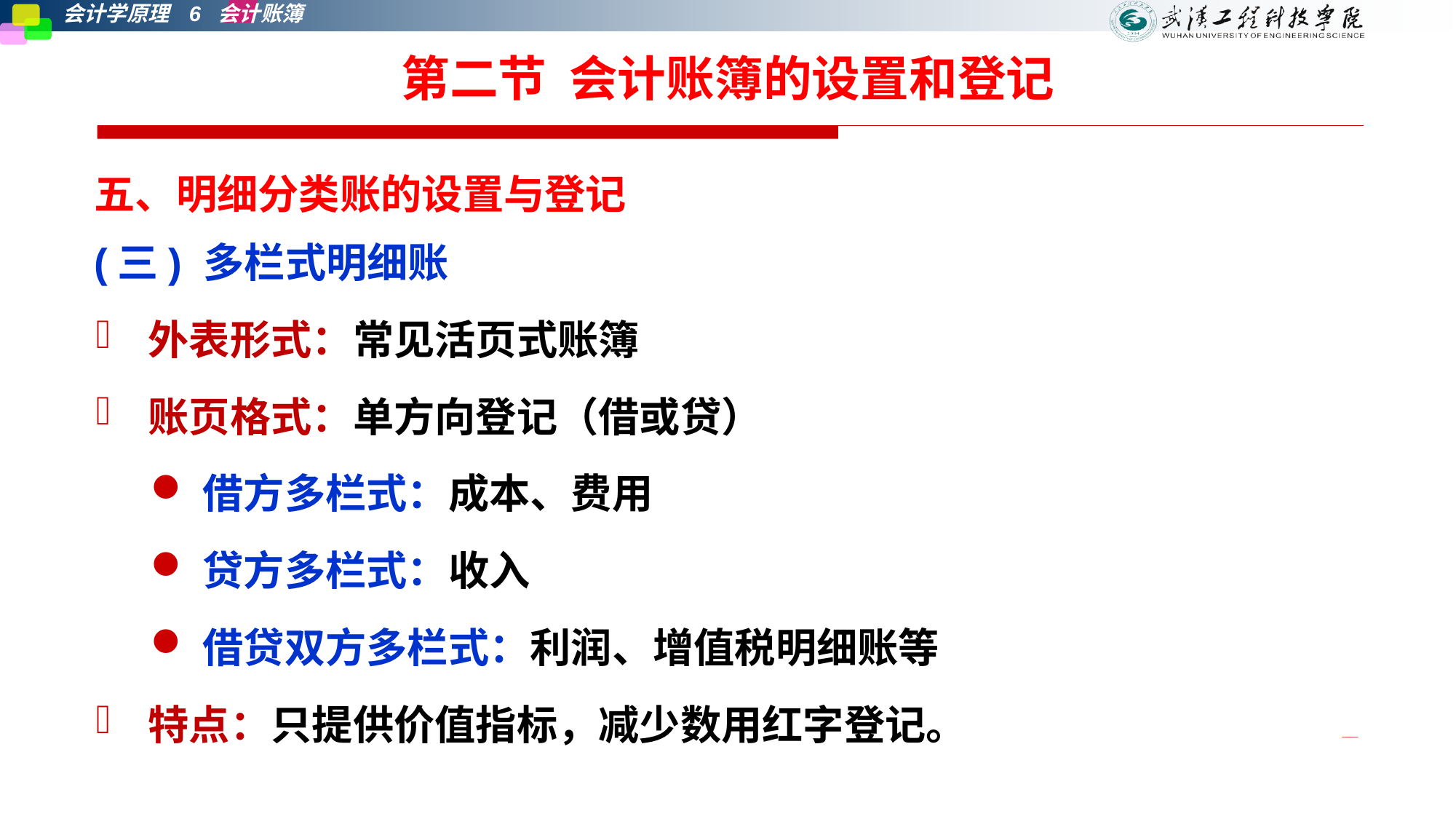

# 第二节  会计账簿的设置和登记
五、明细分类账的设置与登记
(三) 多栏式明细账
外表形式：常见活页式账簿
账页格式：单方向登记（借或贷）
借方多栏式：成本、费用
贷方多栏式：收入
借贷双方多栏式：利润、增值税明细账等
特点：只提供价值指标，减少数用红字登记。

第七章  会计账簿